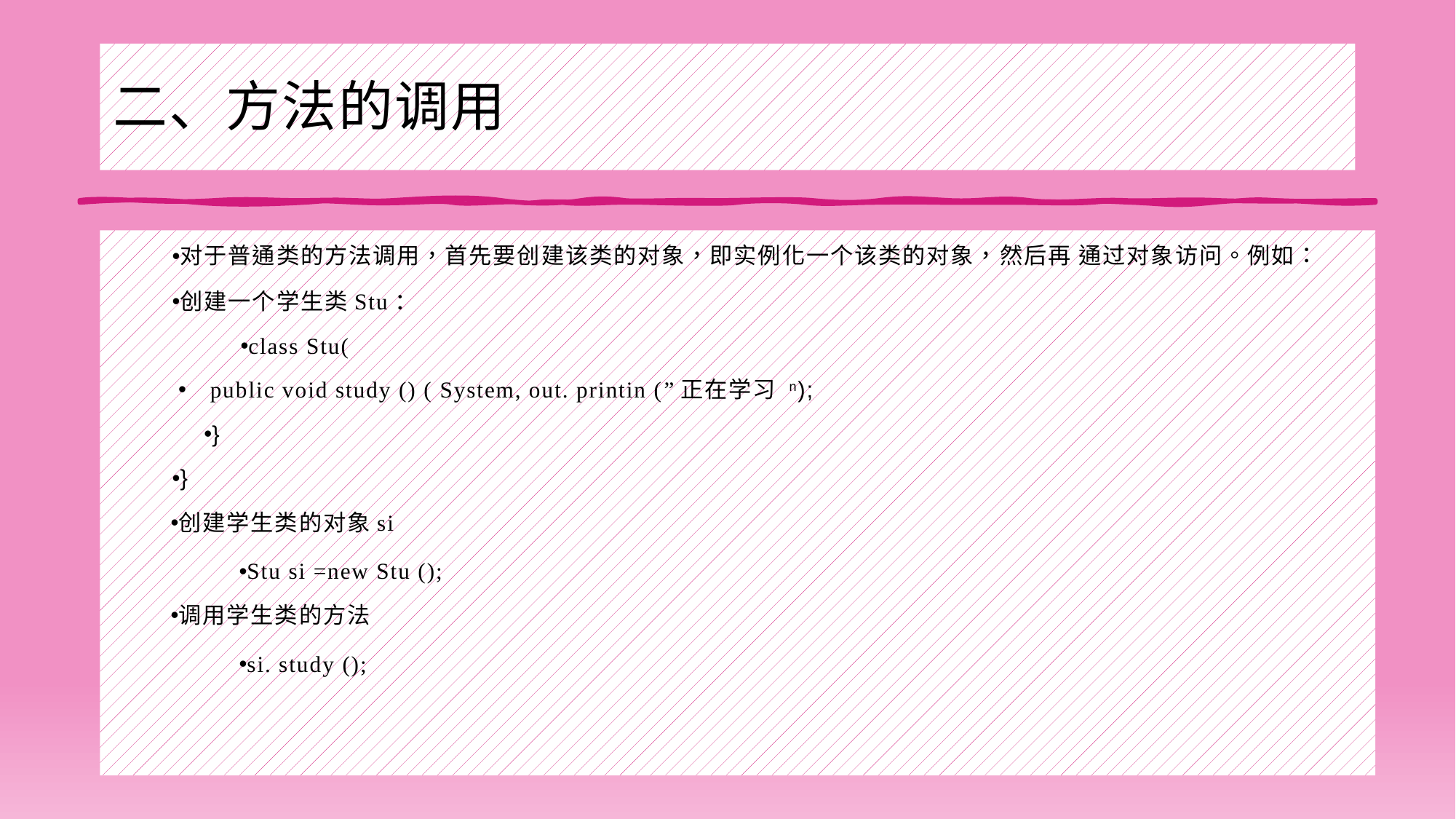

# 二、方法的调用

对于普通类的方法调用，首先要创建该类的对象，即实例化一个该类的对象，然后再 通过对象访问。例如：
创建一个学生类Stu：
class Stu(
public void study () ( System, out. printin (”正在学习 n);
}
}
创建学生类的对象si
Stu si =new Stu ();
调用学生类的方法
si. study ();